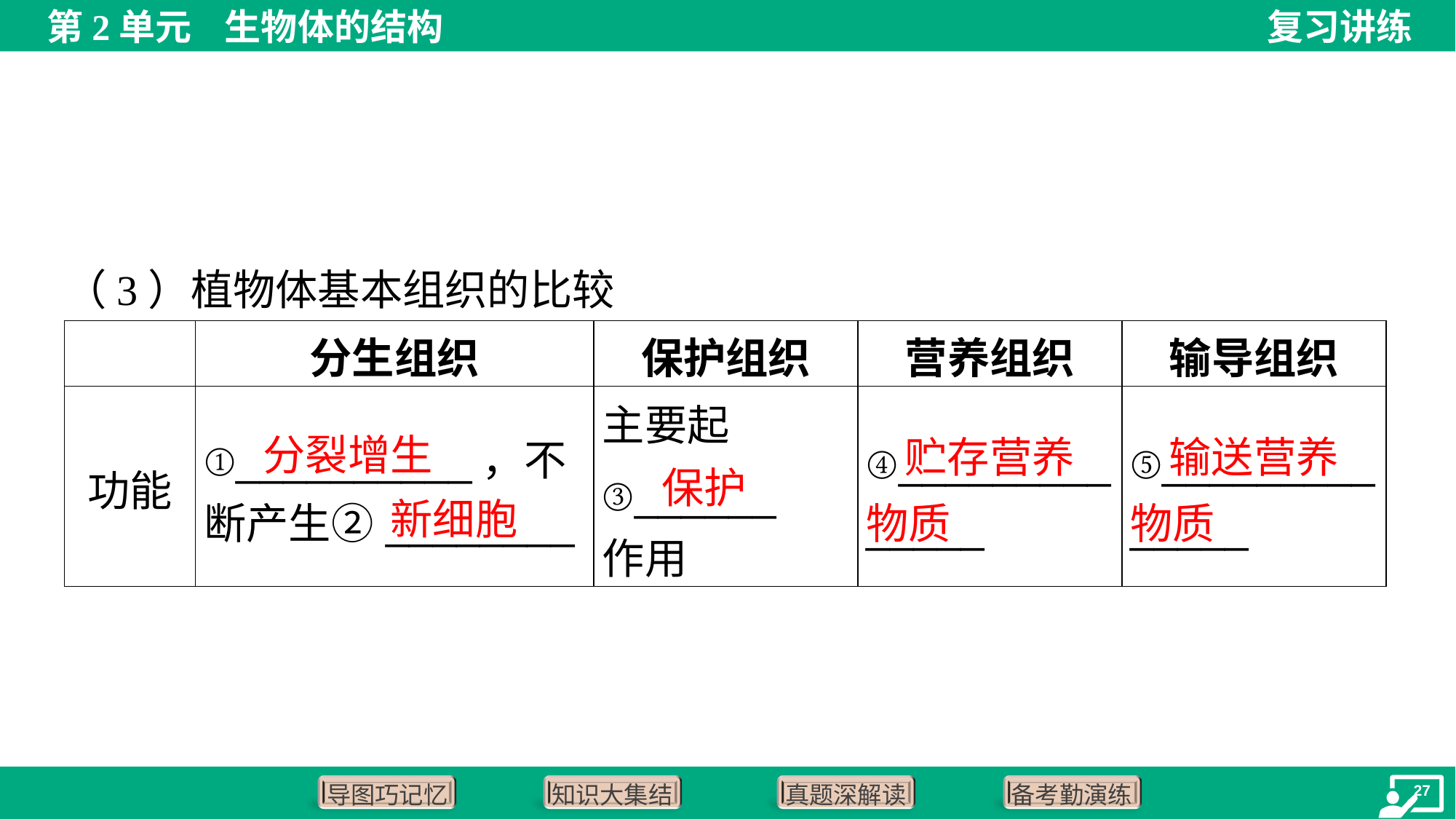

（3）植物体基本组织的比较
|  | 分生组织 | 保护组织 | 营养组织 | 输导组织 |
| --- | --- | --- | --- | --- |
| 功能 | ①\_\_\_\_\_\_\_\_\_\_，不 断产生②\_\_\_\_\_\_\_\_ | 主要起 ③\_\_\_\_\_\_ 作用 | ④\_\_\_\_\_\_\_\_\_ \_\_\_\_\_ | ⑤\_\_\_\_\_\_\_\_\_ \_\_\_\_\_ |
分裂增生
   贮存营养物质
   输送营养物质
保护
新细胞